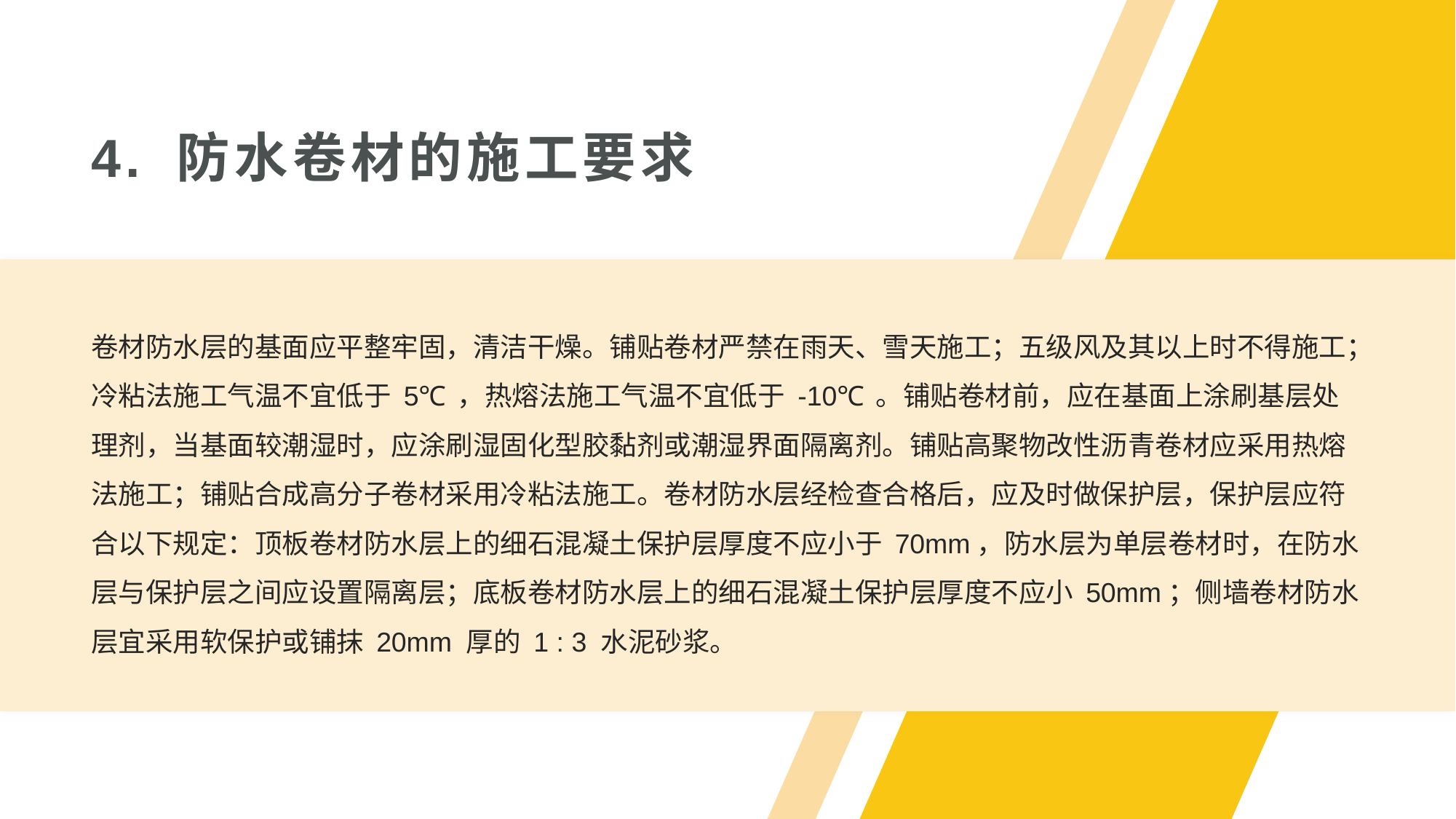

4. 防水卷材的施工要求

卷材防水层的基面应平整牢固，清洁干燥。铺贴卷材严禁在雨天、雪天施工；五级风及其以上时不得施工；冷粘法施工气温不宜低于 5℃，热熔法施工气温不宜低于 -10℃。铺贴卷材前，应在基面上涂刷基层处理剂，当基面较潮湿时，应涂刷湿固化型胶黏剂或潮湿界面隔离剂。铺贴高聚物改性沥青卷材应采用热熔法施工；铺贴合成高分子卷材采用冷粘法施工。卷材防水层经检查合格后，应及时做保护层，保护层应符合以下规定：顶板卷材防水层上的细石混凝土保护层厚度不应小于 70mm，防水层为单层卷材时，在防水层与保护层之间应设置隔离层；底板卷材防水层上的细石混凝土保护层厚度不应小 50mm；侧墙卷材防水层宜采用软保护或铺抹 20mm 厚的 1 : 3 水泥砂浆。